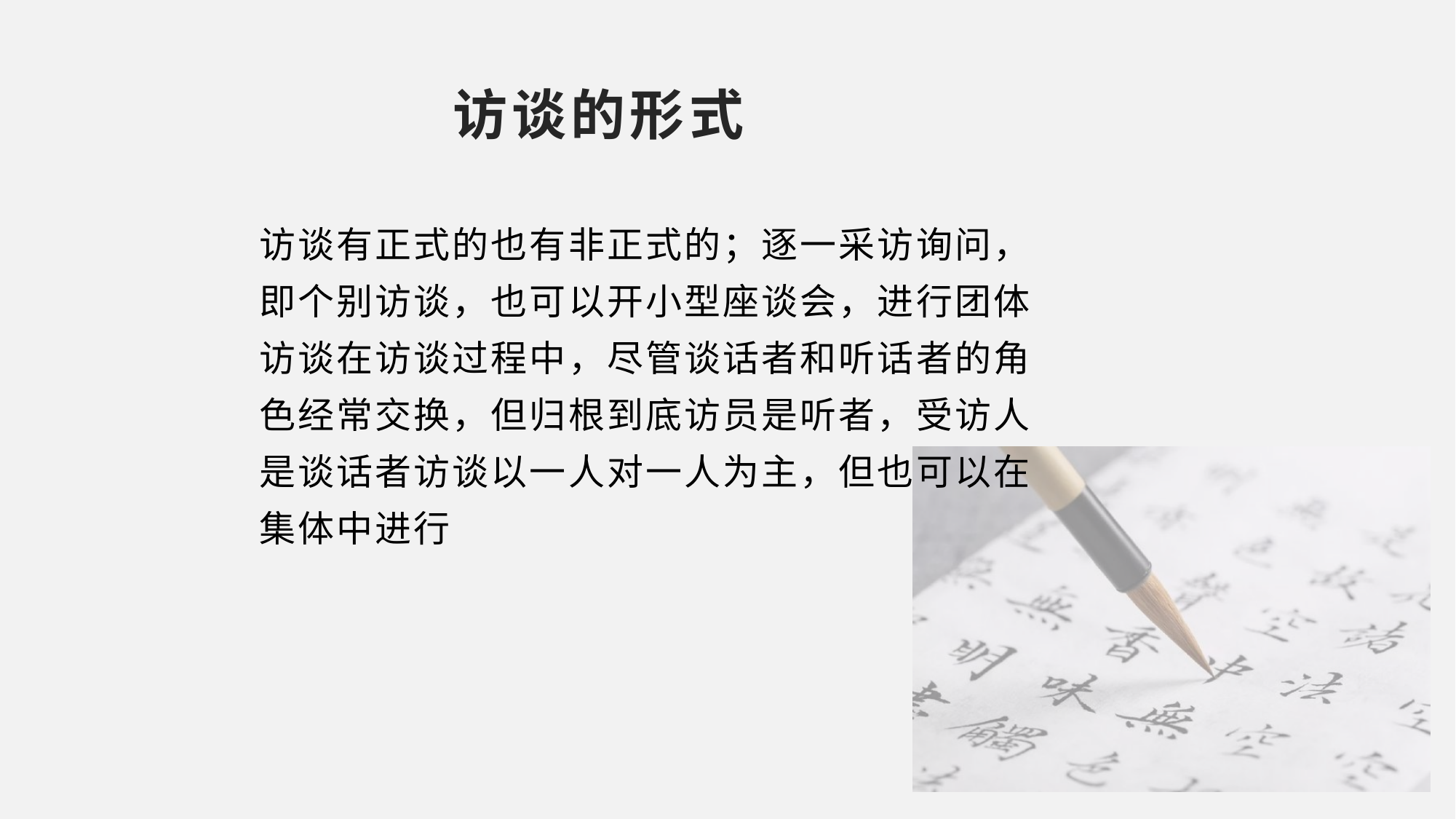

# 访谈的形式
访谈有正式的也有非正式的；逐一采访询问，即个别访谈，也可以开小型座谈会，进行团体访谈在访谈过程中，尽管谈话者和听话者的角色经常交换，但归根到底访员是听者，受访人是谈话者访谈以一人对一人为主，但也可以在集体中进行